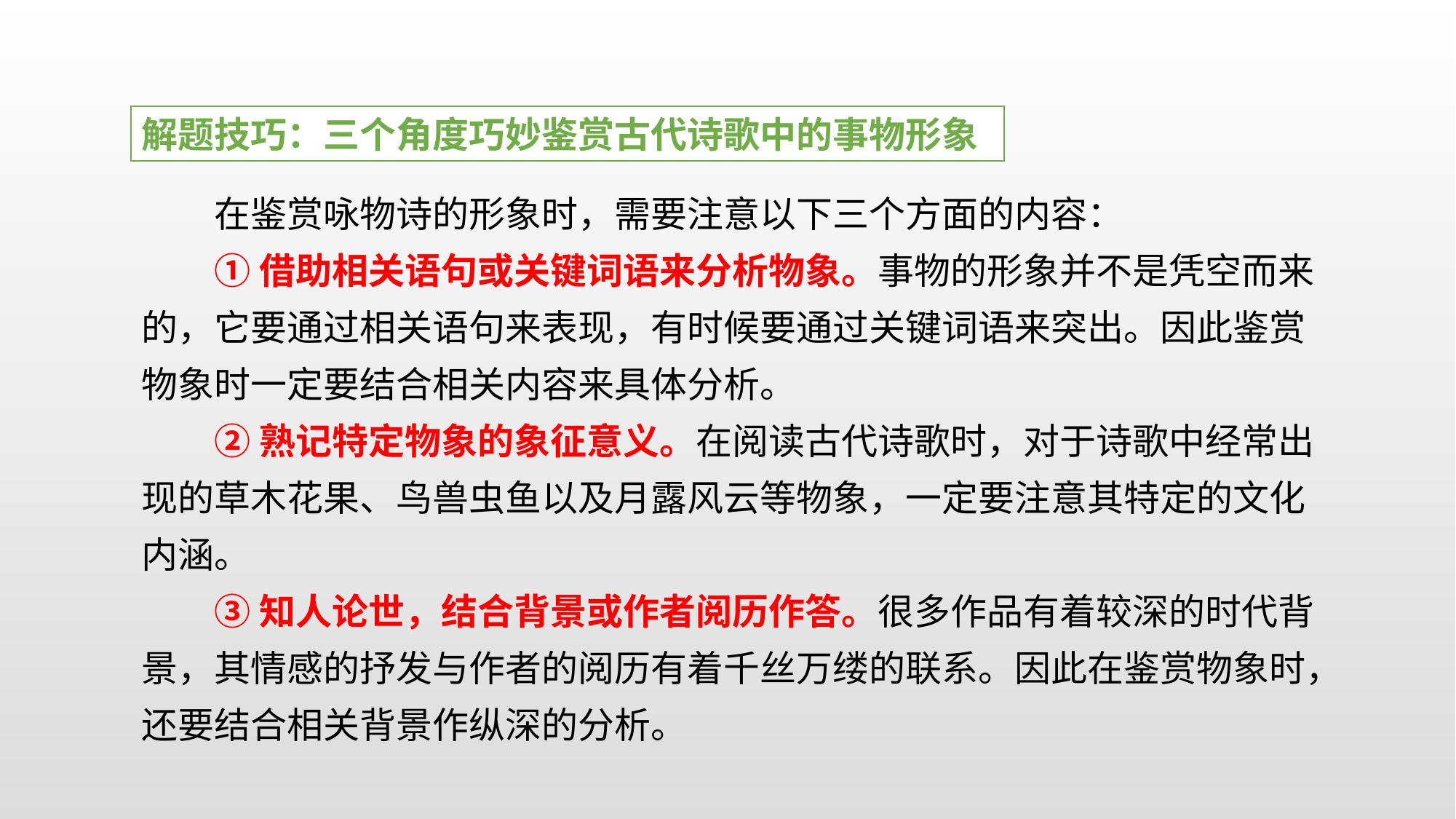

解题技巧：三个角度巧妙鉴赏古代诗歌中的事物形象
在鉴赏咏物诗的形象时，需要注意以下三个方面的内容：
①借助相关语句或关键词语来分析物象。事物的形象并不是凭空而来的，它要通过相关语句来表现，有时候要通过关键词语来突出。因此鉴赏物象时一定要结合相关内容来具体分析。
②熟记特定物象的象征意义。在阅读古代诗歌时，对于诗歌中经常出现的草木花果、鸟兽虫鱼以及月露风云等物象，一定要注意其特定的文化内涵。
③知人论世，结合背景或作者阅历作答。很多作品有着较深的时代背景，其情感的抒发与作者的阅历有着千丝万缕的联系。因此在鉴赏物象时，还要结合相关背景作纵深的分析。